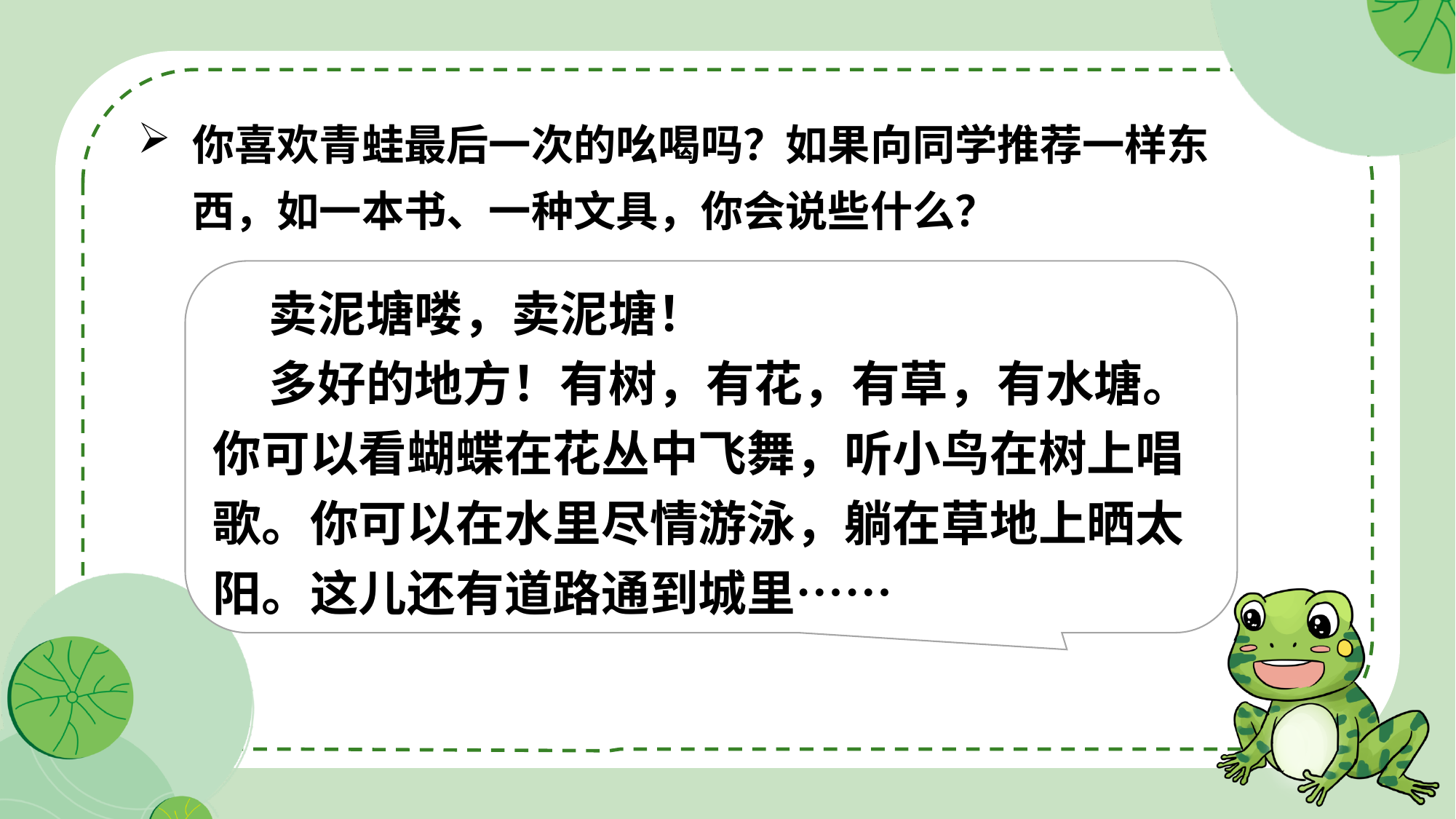

你喜欢青蛙最后一次的吆喝吗？如果向同学推荐一样东西，如一本书、一种文具，你会说些什么？

    卖泥塘喽，卖泥塘！
    多好的地方！有树，有花，有草，有水塘。你可以看蝴蝶在花丛中飞舞，听小鸟在树上唱歌。你可以在水里尽情游泳，躺在草地上晒太阳。这儿还有道路通到城里……
方方课堂
方方课堂
方方课堂
www.ffketang.com
www.ffketang.com
www.ffketang.com
方方课堂